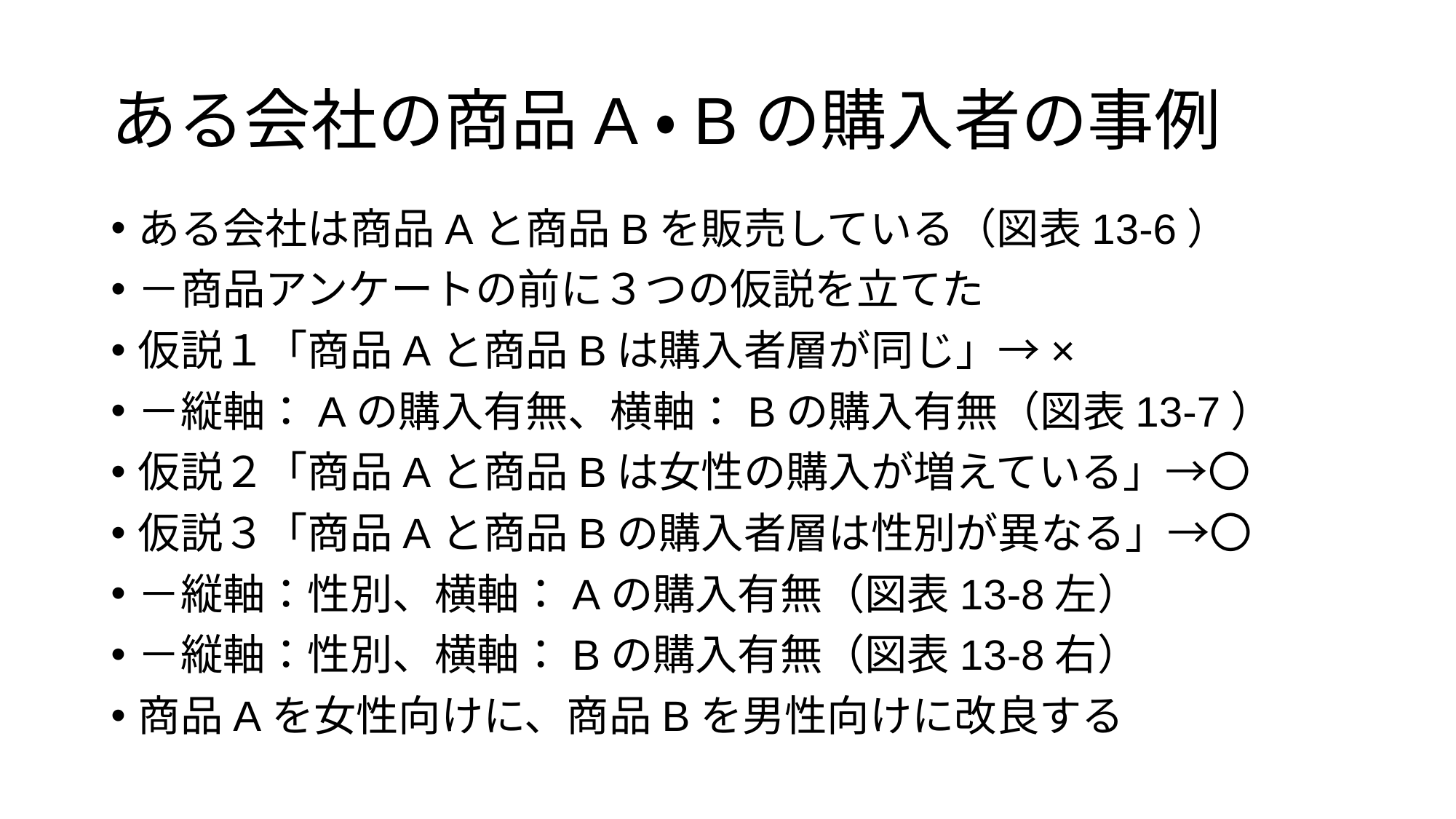

# ある会社の商品A・Bの購入者の事例
ある会社は商品Aと商品Bを販売している（図表13-6）
－商品アンケートの前に３つの仮説を立てた
仮説１「商品Aと商品Bは購入者層が同じ」→×
－縦軸：Aの購入有無、横軸：Bの購入有無（図表13-7）
仮説２「商品Aと商品Bは女性の購入が増えている」→〇
仮説３「商品Aと商品Bの購入者層は性別が異なる」→〇
－縦軸：性別、横軸：Aの購入有無（図表13-8左）
－縦軸：性別、横軸：Bの購入有無（図表13-8右）
商品Aを女性向けに、商品Bを男性向けに改良する

12